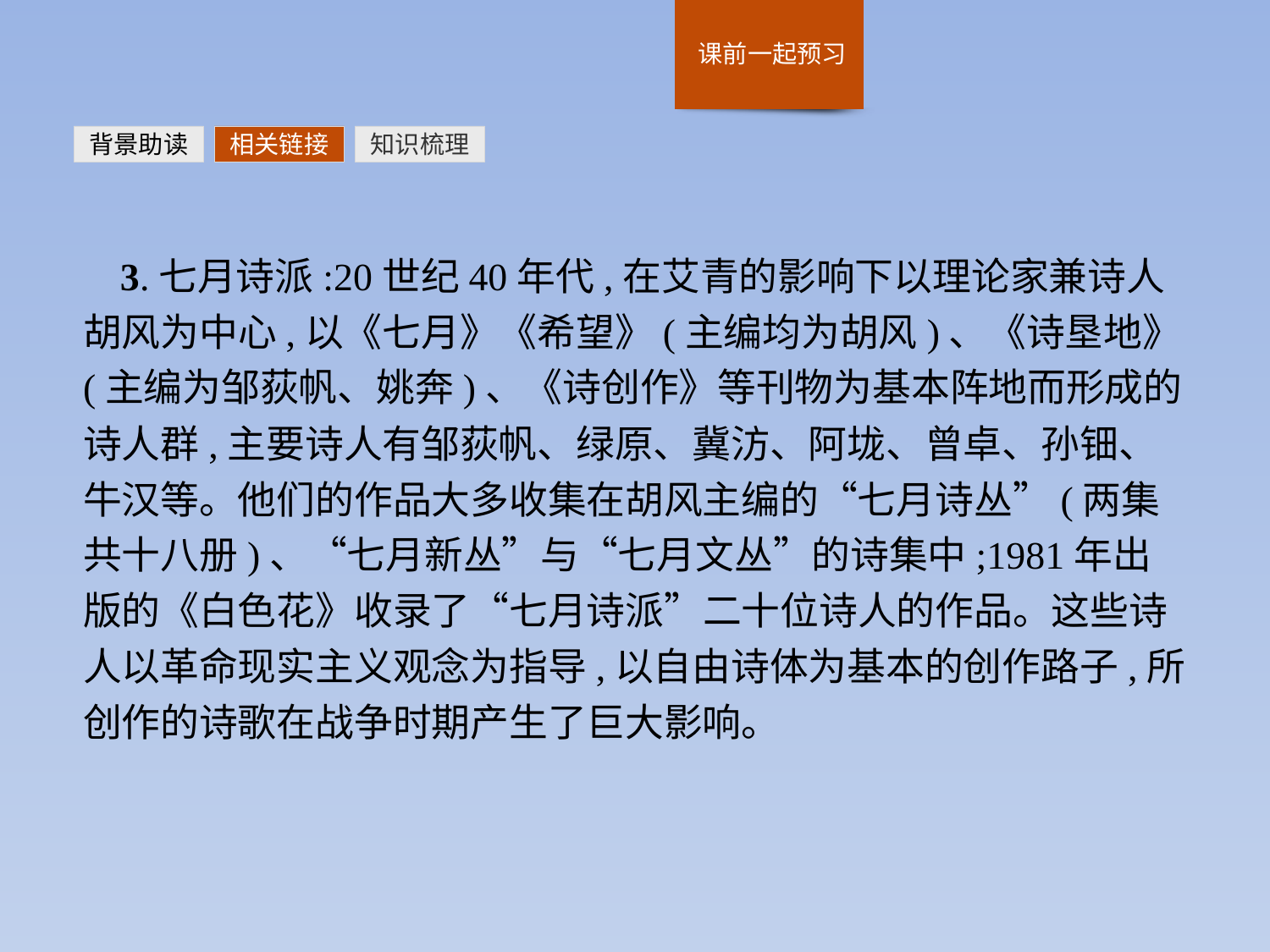

背景助读
相关链接
知识梳理
3.七月诗派:20世纪40年代,在艾青的影响下以理论家兼诗人胡风为中心,以《七月》《希望》(主编均为胡风)、《诗垦地》(主编为邹荻帆、姚奔)、《诗创作》等刊物为基本阵地而形成的诗人群,主要诗人有邹荻帆、绿原、冀汸、阿垅、曾卓、孙钿、牛汉等。他们的作品大多收集在胡风主编的“七月诗丛”(两集共十八册)、“七月新丛”与“七月文丛”的诗集中;1981年出版的《白色花》收录了“七月诗派”二十位诗人的作品。这些诗人以革命现实主义观念为指导,以自由诗体为基本的创作路子,所创作的诗歌在战争时期产生了巨大影响。